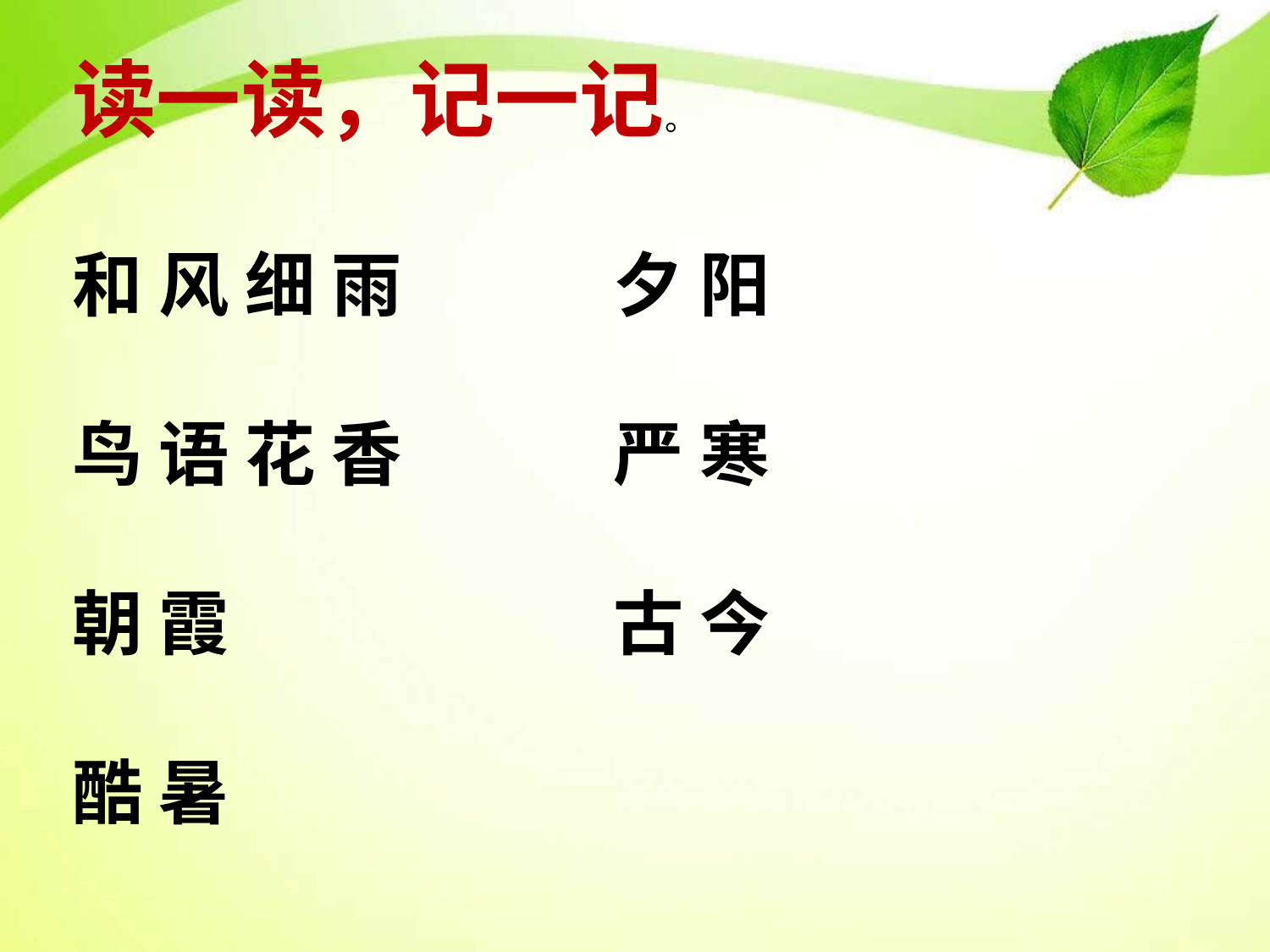

读一读，记一记。

和 风 细 雨　　　夕 阳

鸟 语 花 香　　　严 寒

朝 霞　　　　　  古 今

酷 暑